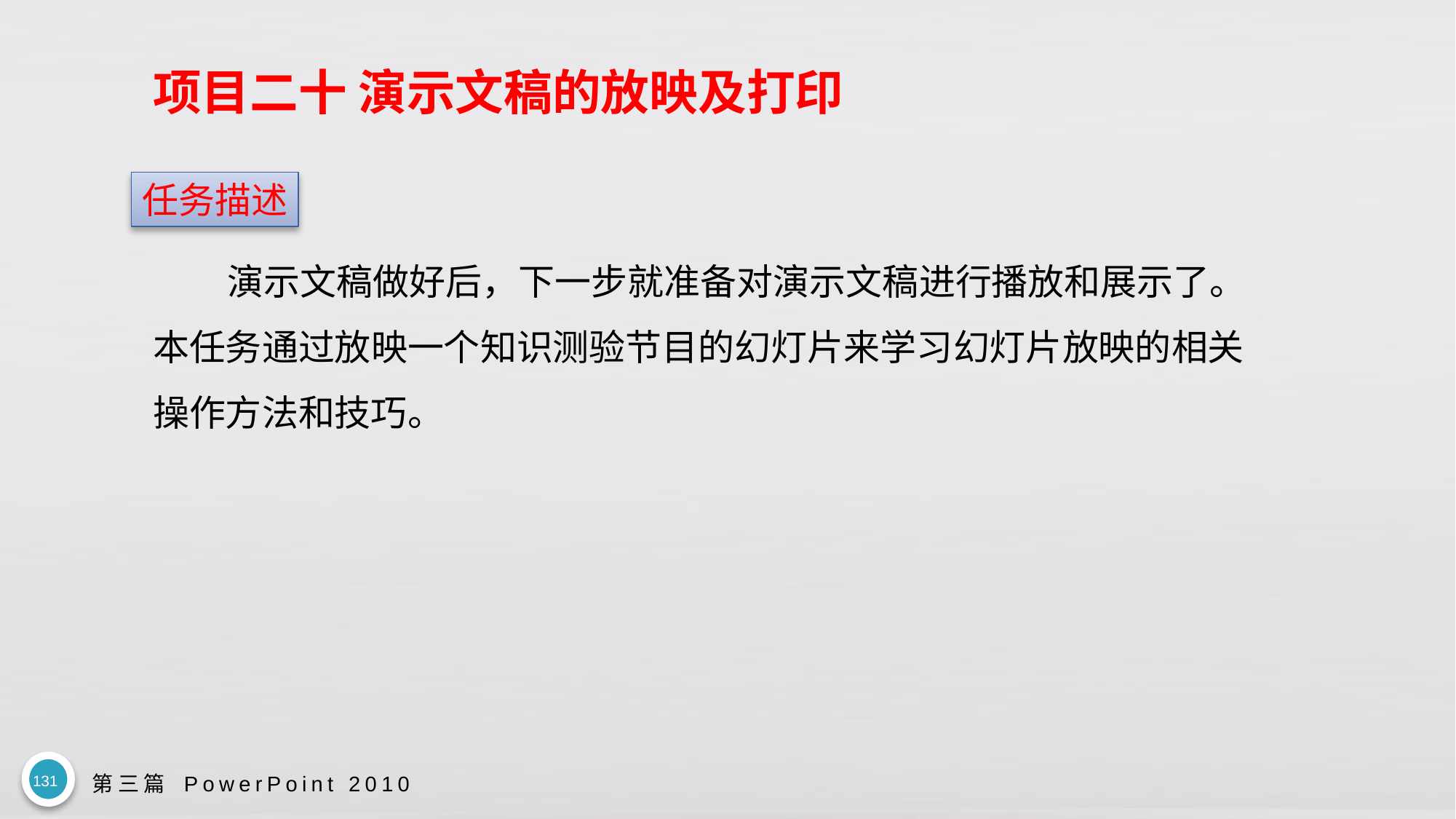

# 项目二十 演示文稿的放映及打印
任务描述
演示文稿做好后，下一步就准备对演示文稿进行播放和展示了。本任务通过放映一个知识测验节目的幻灯片来学习幻灯片放映的相关操作方法和技巧。
131